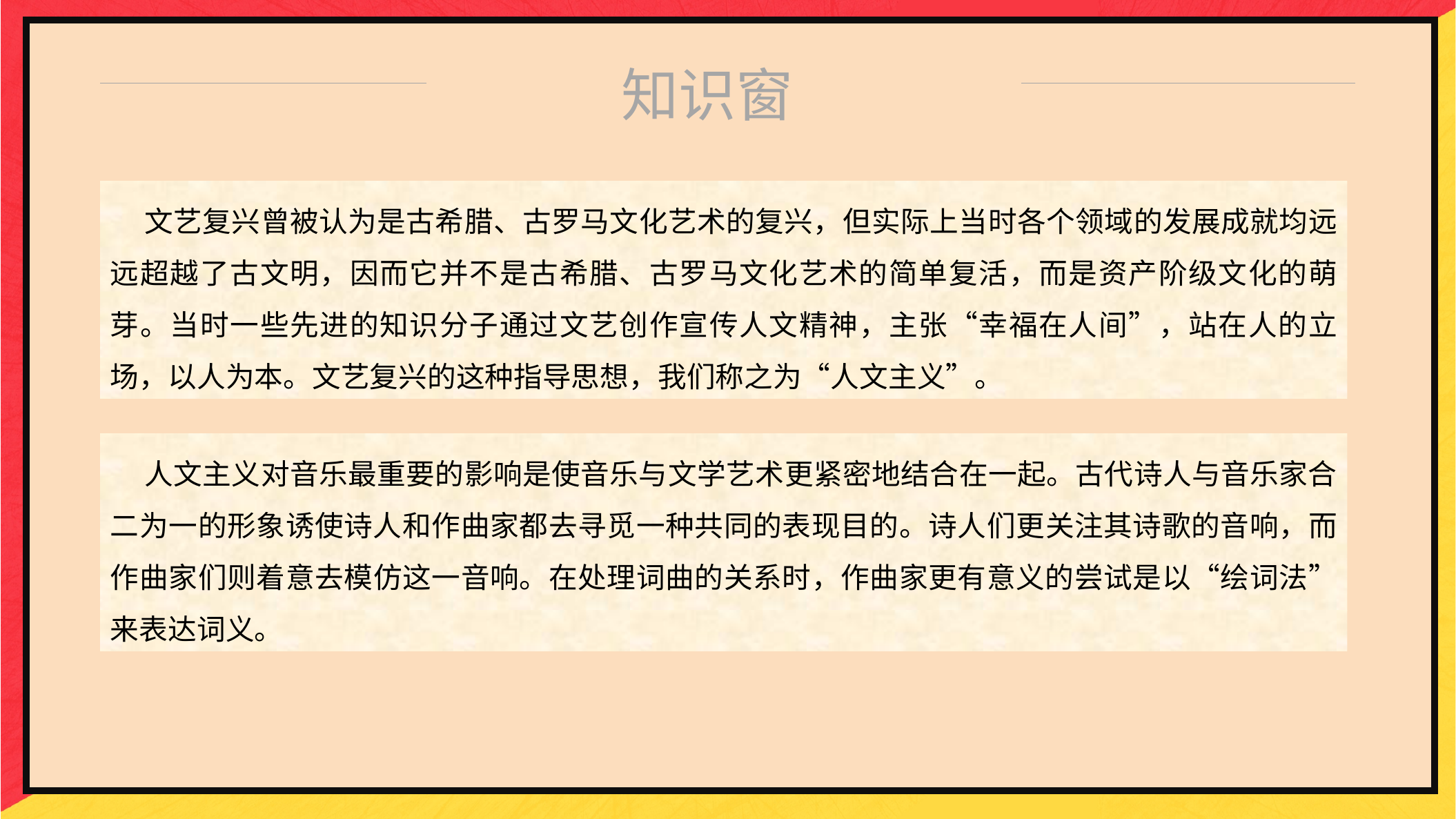

知识窗
    文艺复兴曾被认为是古希腊、古罗马文化艺术的复兴，但实际上当时各个领域的发展成就均远远超越了古文明，因而它并不是古希腊、古罗马文化艺术的简单复活，而是资产阶级文化的萌芽。当时一些先进的知识分子通过文艺创作宣传人文精神，主张“幸福在人间”，站在人的立场，以人为本。文艺复兴的这种指导思想，我们称之为“人文主义”。
    人文主义对音乐最重要的影响是使音乐与文学艺术更紧密地结合在一起。古代诗人与音乐家合二为一的形象诱使诗人和作曲家都去寻觅一种共同的表现目的。诗人们更关注其诗歌的音响，而作曲家们则着意去模仿这一音响。在处理词曲的关系时，作曲家更有意义的尝试是以“绘词法”来表达词义。